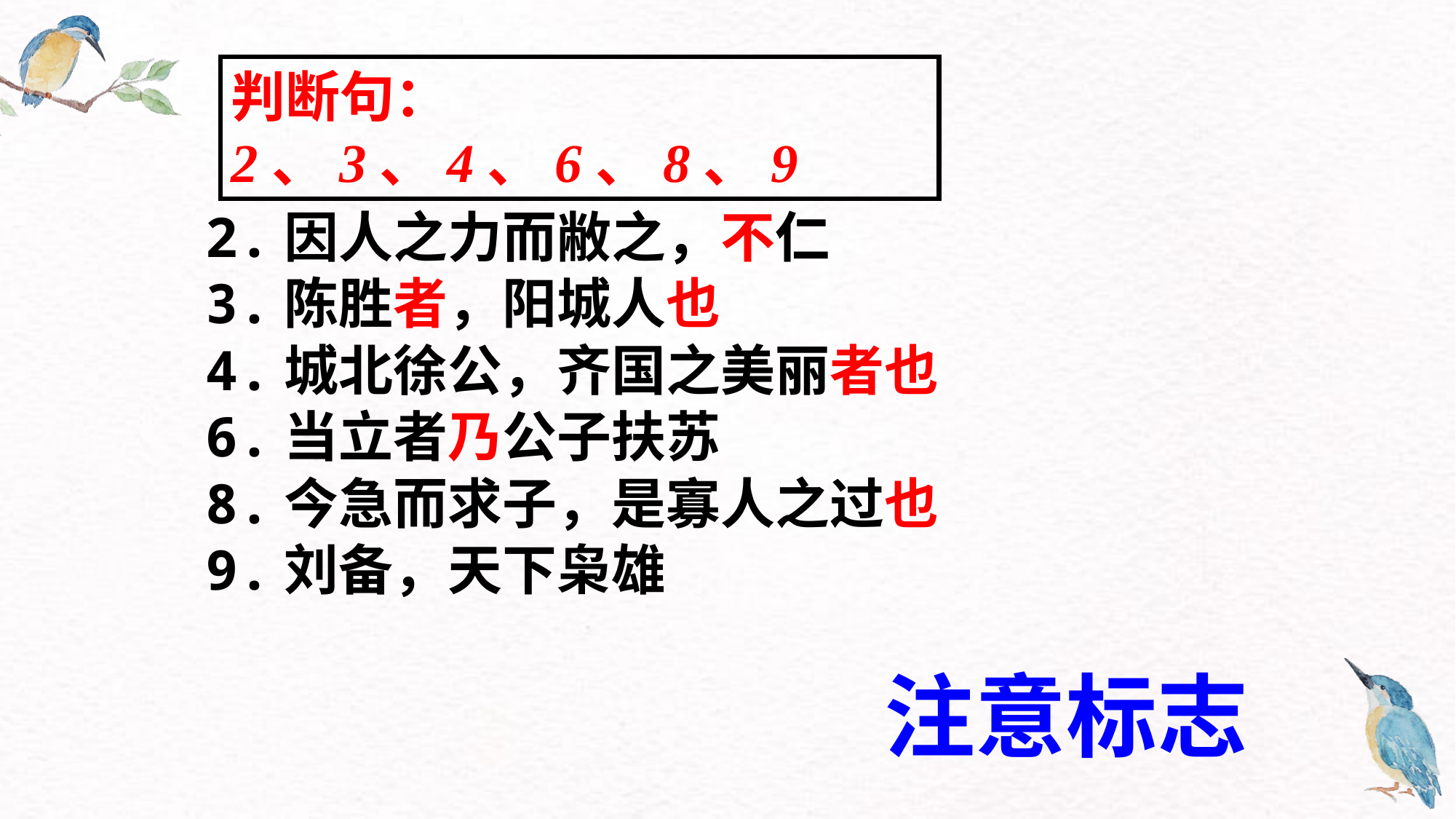

判断句：2、3、4、6、8、9
2.因人之力而敝之，不仁
3.陈胜者，阳城人也
4.城北徐公，齐国之美丽者也
6.当立者乃公子扶苏
8.今急而求子，是寡人之过也
9.刘备，天下枭雄
注意标志